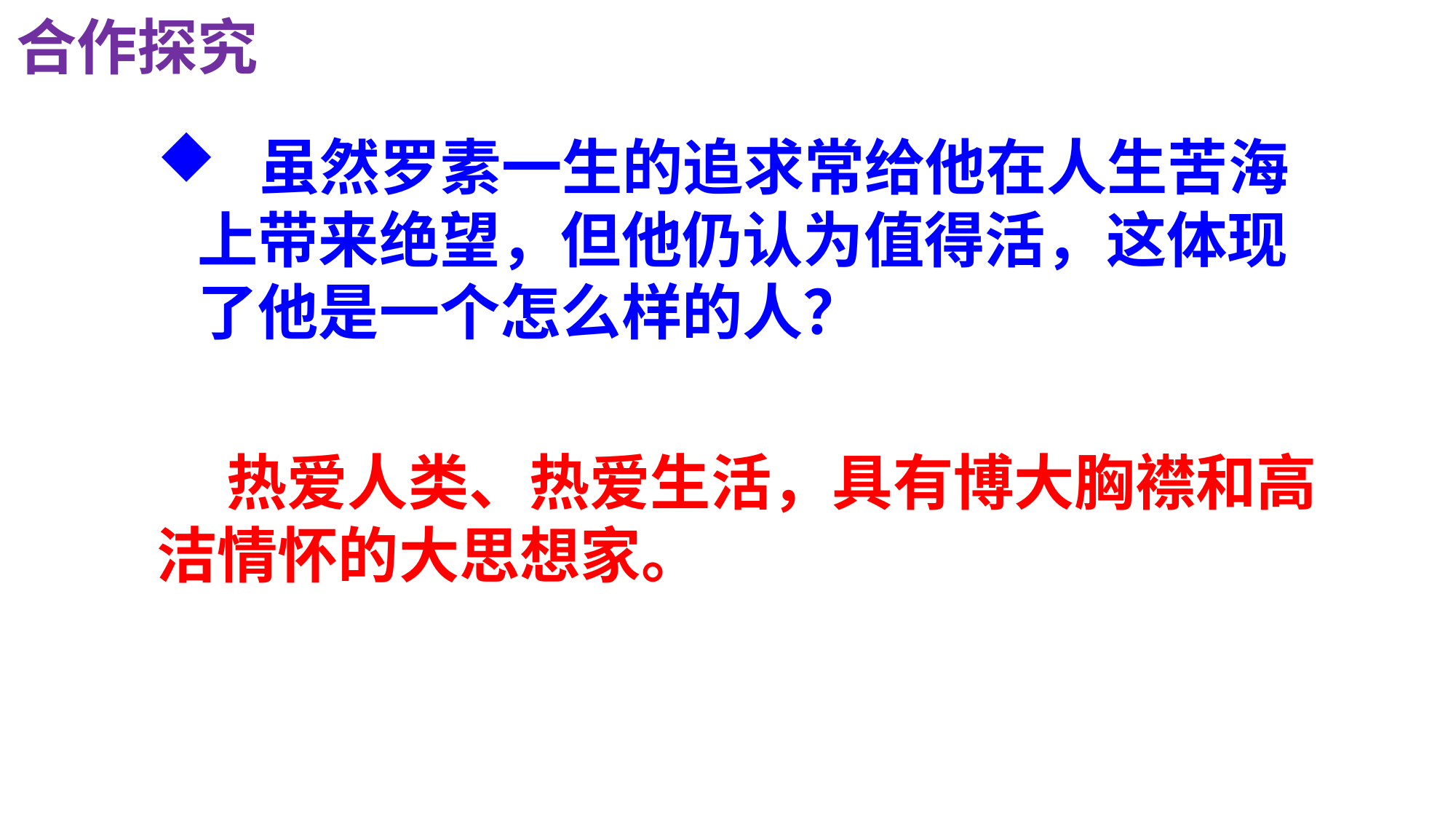

合作探究
# 虽然罗素一生的追求常给他在人生苦海上带来绝望，但他仍认为值得活，这体现了他是一个怎么样的人？

    热爱人类、热爱生活，具有博大胸襟和高洁情怀的大思想家。